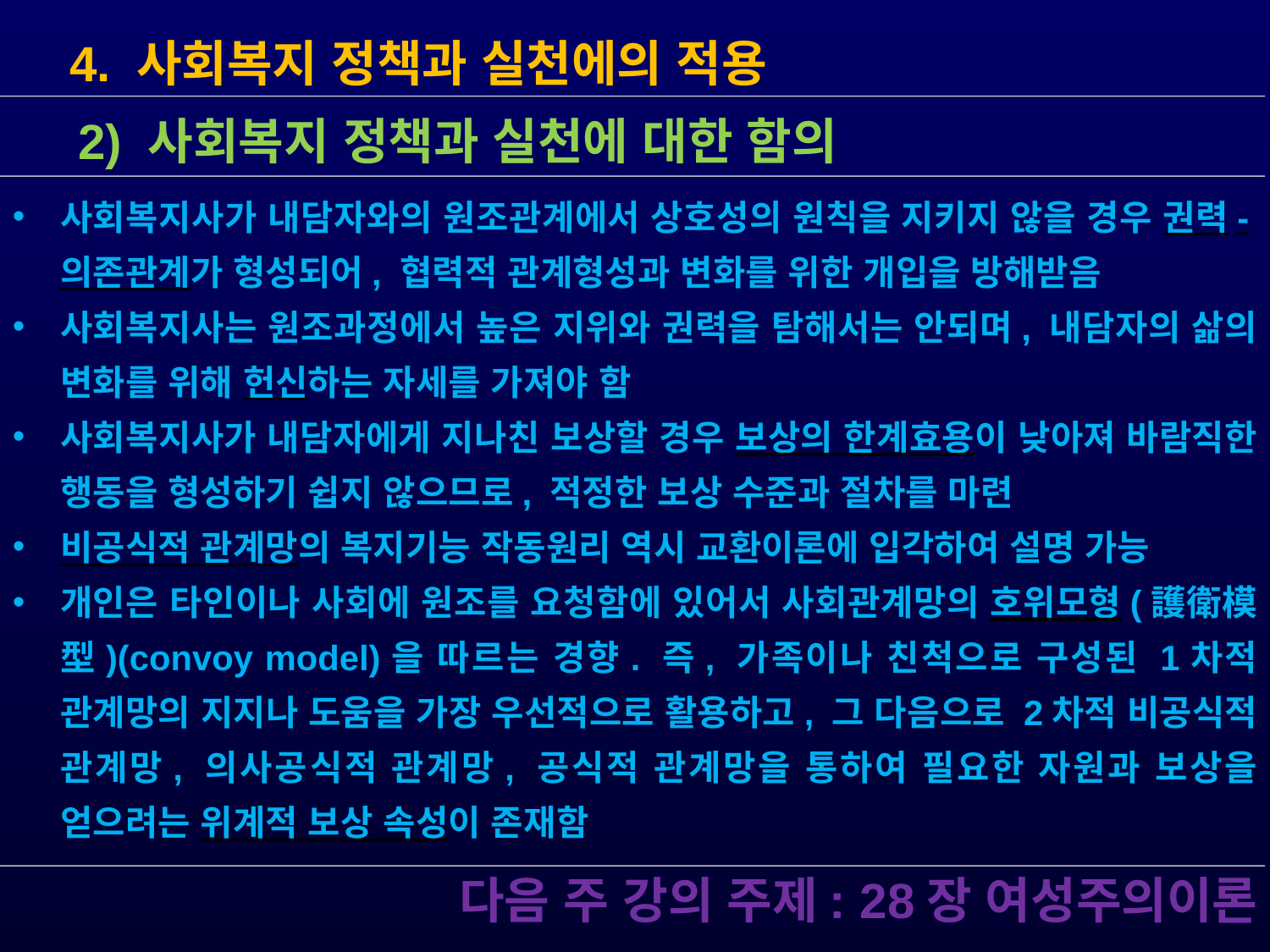

4. 사회복지 정책과 실천에의 적용

사회복지사가 내담자와의 원조관계에서 상호성의 원칙을 지키지 않을 경우 권력-의존관계가 형성되어, 협력적 관계형성과 변화를 위한 개입을 방해받음
사회복지사는 원조과정에서 높은 지위와 권력을 탐해서는 안되며, 내담자의 삶의 변화를 위해 헌신하는 자세를 가져야 함
사회복지사가 내담자에게 지나친 보상할 경우 보상의 한계효용이 낮아져 바람직한 행동을 형성하기 쉽지 않으므로, 적정한 보상 수준과 절차를 마련
비공식적 관계망의 복지기능 작동원리 역시 교환이론에 입각하여 설명 가능
개인은 타인이나 사회에 원조를 요청함에 있어서 사회관계망의 호위모형(護衛模型)(convoy model)을 따르는 경향. 즉, 가족이나 친척으로 구성된 1차적 관계망의 지지나 도움을 가장 우선적으로 활용하고, 그 다음으로 2차적 비공식적 관계망, 의사공식적 관계망, 공식적 관계망을 통하여 필요한 자원과 보상을 얻으려는 위계적 보상 속성이 존재함
  2) 사회복지 정책과 실천에 대한 함의

 다음 주 강의 주제: 28장 여성주의이론